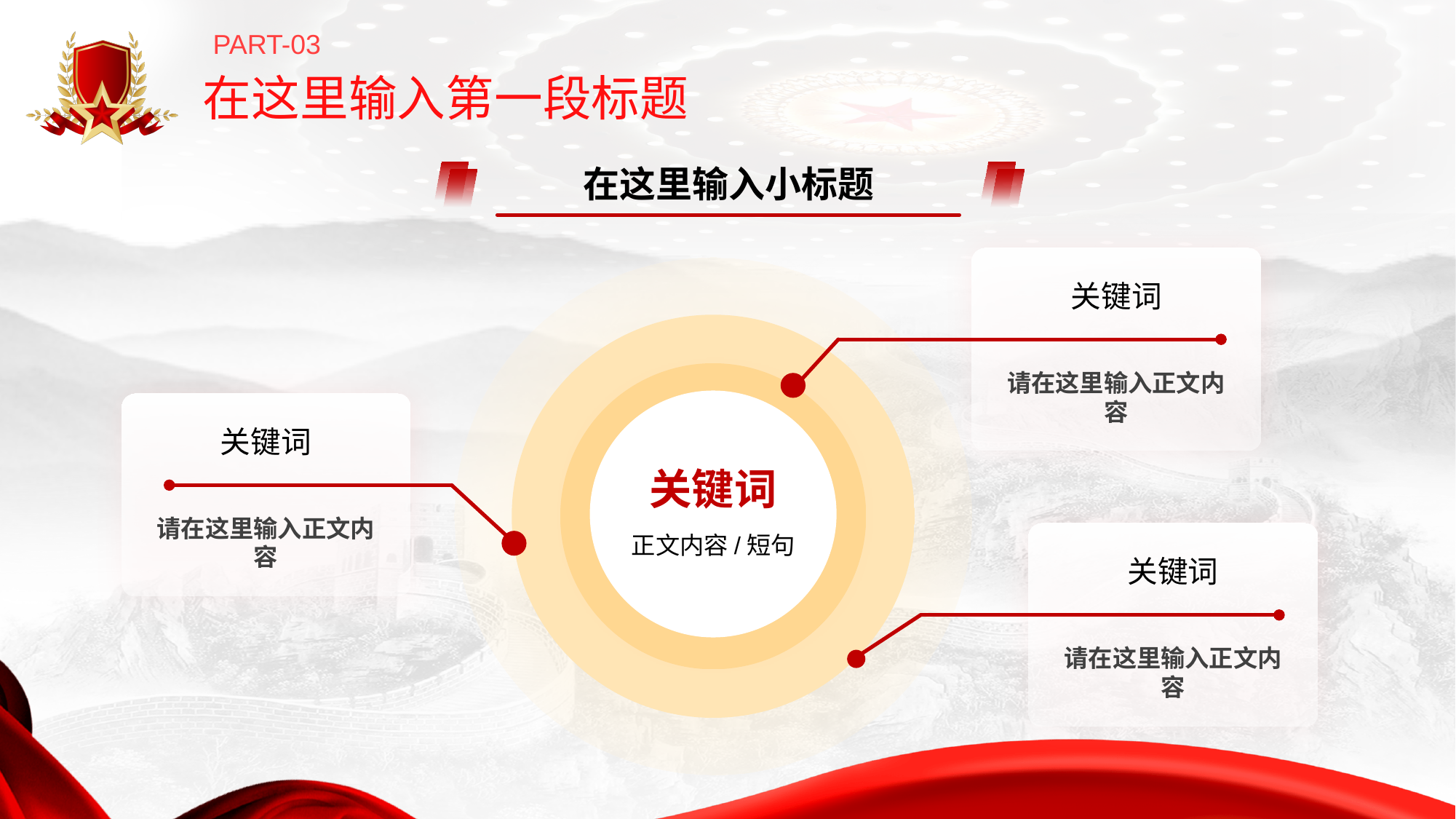

PART-03
在这里输入第一段标题
在这里输入小标题

关键词
请在这里输入正文内容

关键词
关键词
请在这里输入正文内容
正文内容/短句

关键词
请在这里输入正文内容